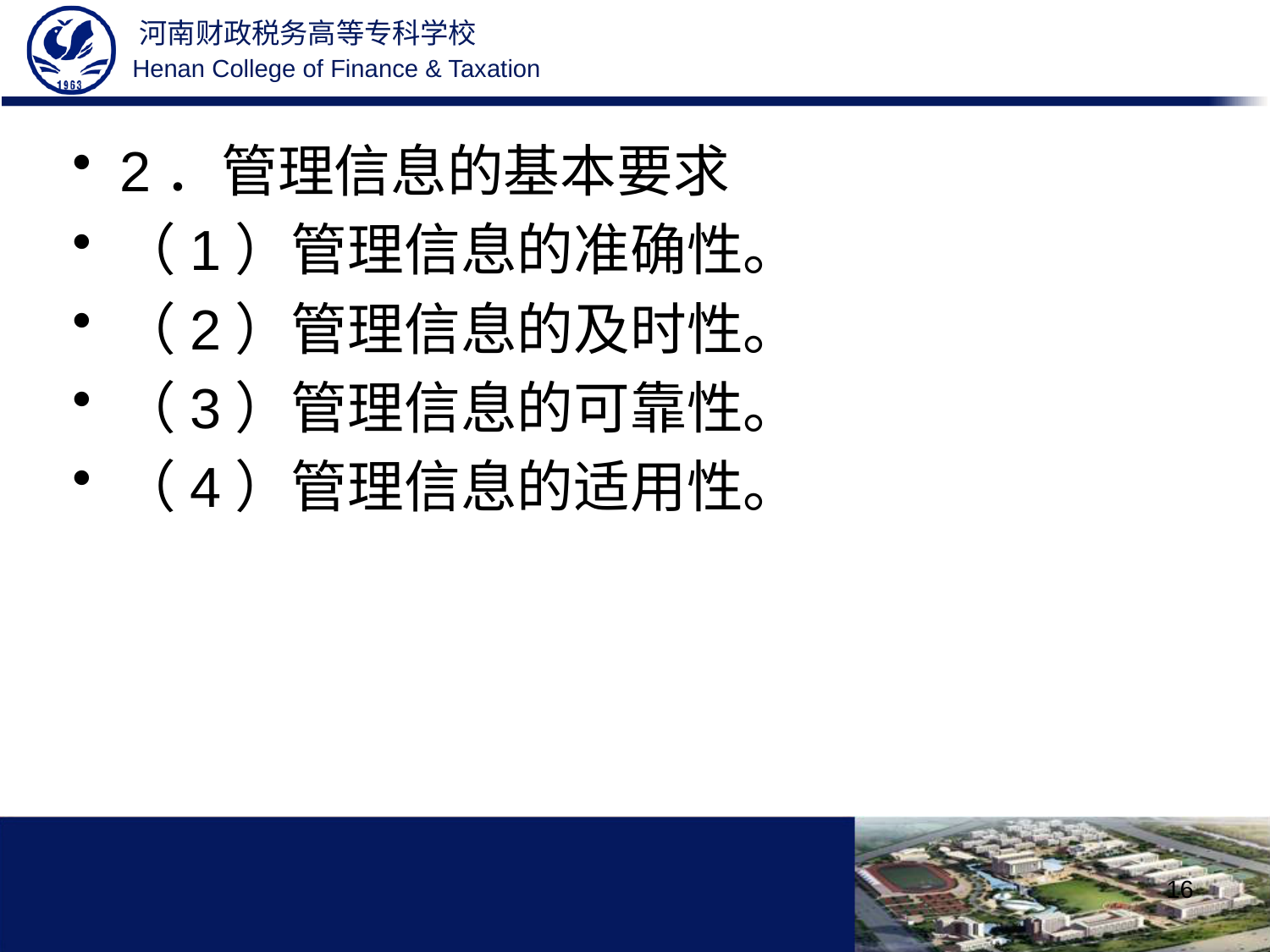

2．管理信息的基本要求
（1）管理信息的准确性。
（2）管理信息的及时性。
（3）管理信息的可靠性。
（4）管理信息的适用性。
16